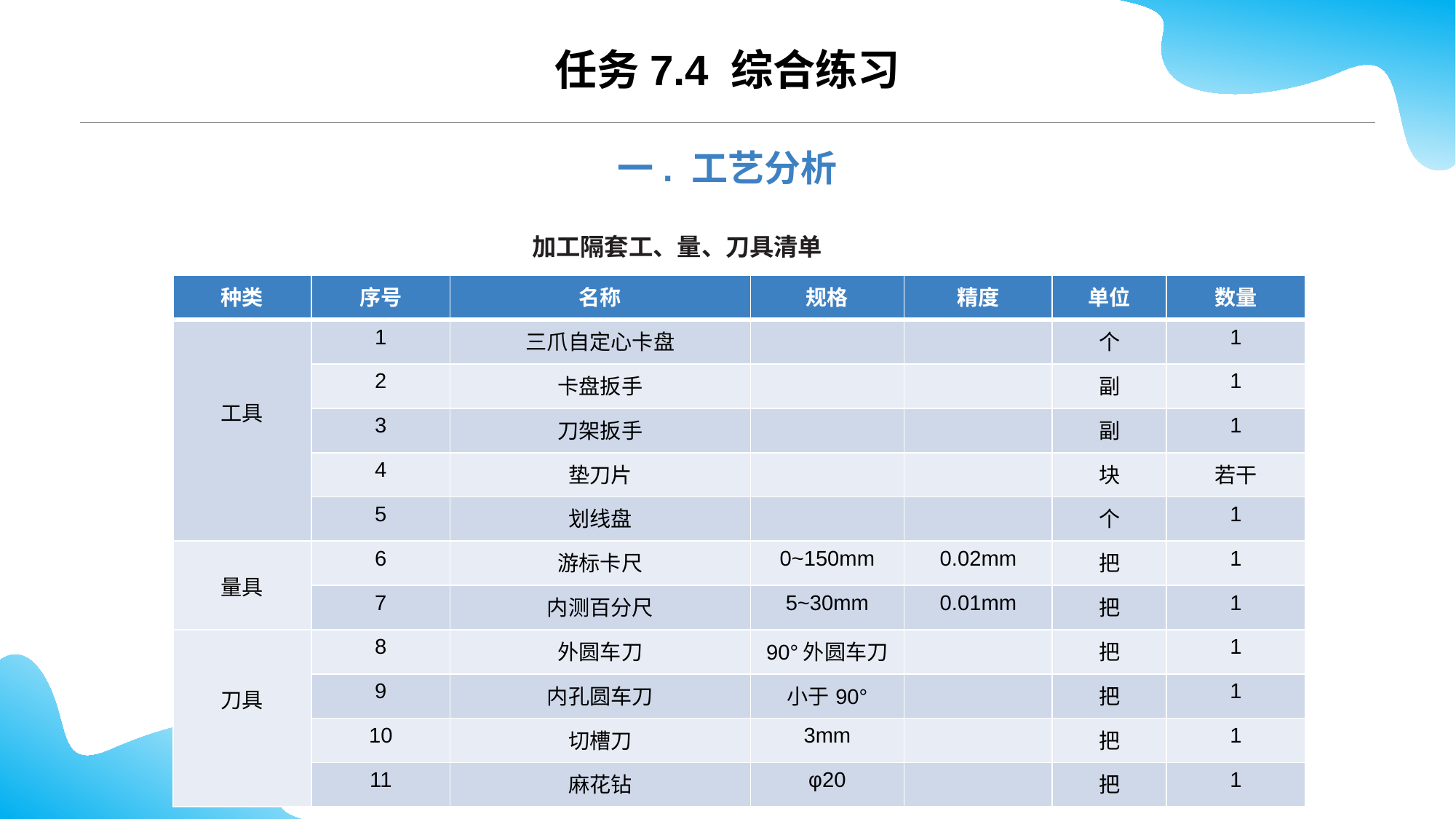

CONTENTS
任务7.4 综合练习
一. 工艺分析
加工隔套工、量、刀具清单
| 种类 | 序号 | 名称 | 规格 | 精度 | 单位 | 数量 |
| --- | --- | --- | --- | --- | --- | --- |
| 工具 | 1 | 三爪自定心卡盘 |  |  | 个 | 1 |
|  | 2 | 卡盘扳手 |  |  | 副 | 1 |
|  | 3 | 刀架扳手 |  |  | 副 | 1 |
|  | 4 | 垫刀片 |  |  | 块 | 若干 |
|  | 5 | 划线盘 |  |  | 个 | 1 |
| 量具 | 6 | 游标卡尺 | 0~150mm | 0.02mm | 把 | 1 |
|  | 7 | 内测百分尺 | 5~30mm | 0.01mm | 把 | 1 |
| 刀具 | 8 | 外圆车刀 | 90°外圆车刀 |  | 把 | 1 |
|  | 9 | 内孔圆车刀 | 小于90° |  | 把 | 1 |
|  | 10 | 切槽刀 | 3mm |  | 把 | 1 |
|  | 11 | 麻花钻 | φ20 |  | 把 | 1 |